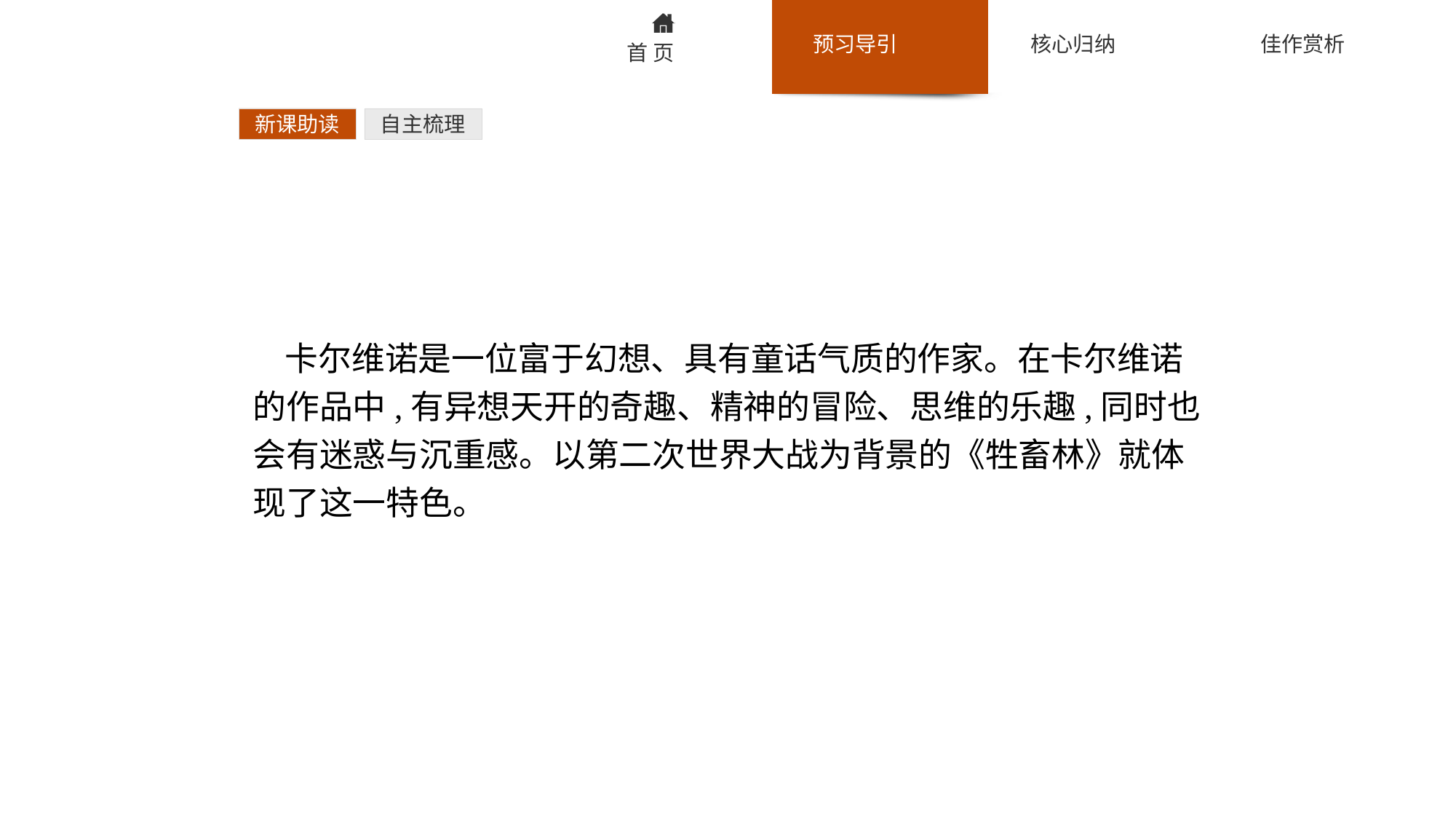

新课助读
自主梳理
卡尔维诺是一位富于幻想、具有童话气质的作家。在卡尔维诺的作品中,有异想天开的奇趣、精神的冒险、思维的乐趣,同时也会有迷惑与沉重感。以第二次世界大战为背景的《牲畜林》就体现了这一特色。